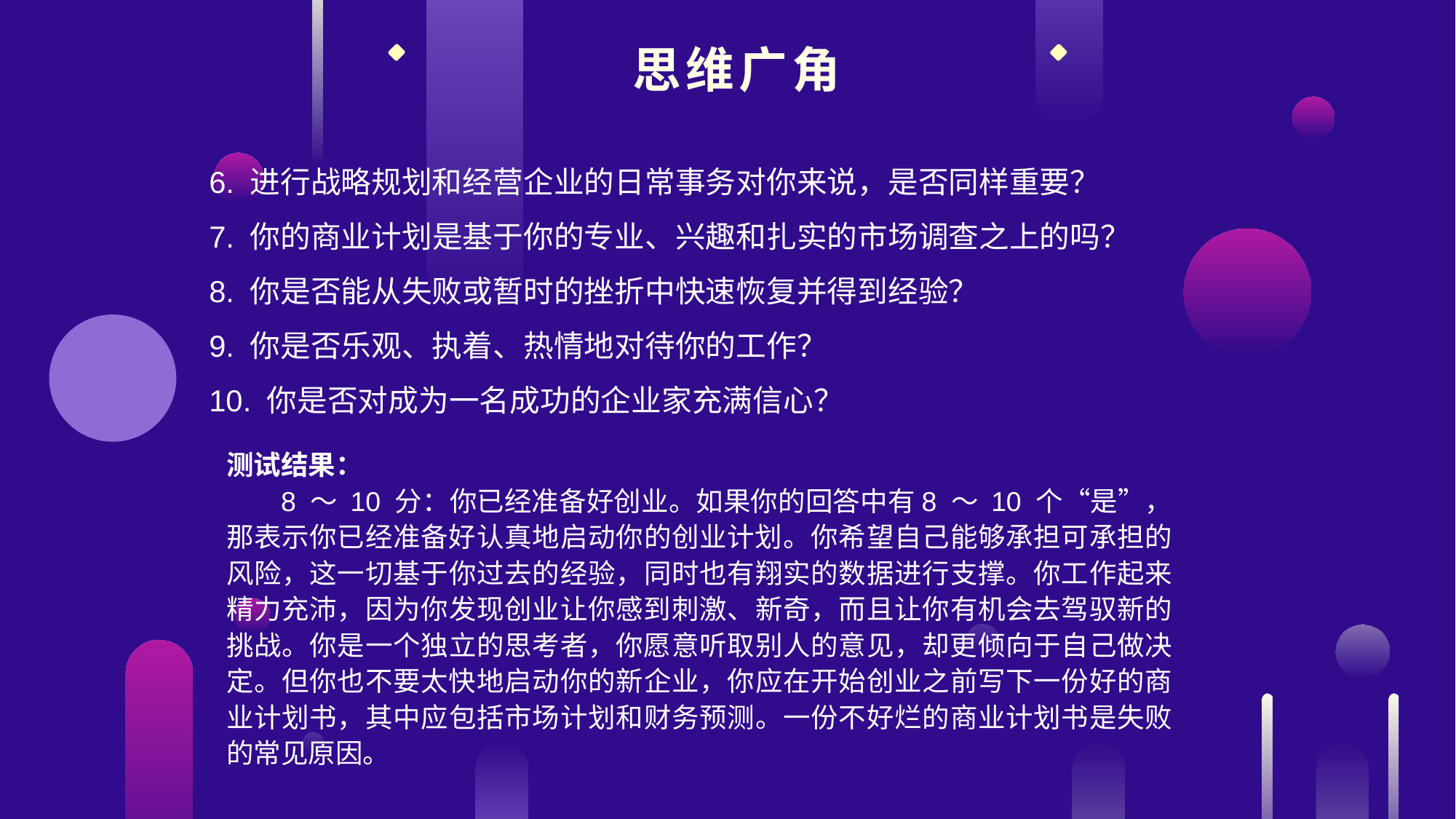

思维广角

6. 进行战略规划和经营企业的日常事务对你来说，是否同样重要？
7. 你的商业计划是基于你的专业、兴趣和扎实的市场调查之上的吗？
8. 你是否能从失败或暂时的挫折中快速恢复并得到经验？
9. 你是否乐观、执着、热情地对待你的工作？
10. 你是否对成为一名成功的企业家充满信心？

测试结果：
8 ～ 10 分：你已经准备好创业。如果你的回答中有8 ～ 10 个“是”，那表示你已经准备好认真地启动你的创业计划。你希望自己能够承担可承担的风险，这一切基于你过去的经验，同时也有翔实的数据进行支撑。你工作起来精力充沛，因为你发现创业让你感到刺激、新奇，而且让你有机会去驾驭新的挑战。你是一个独立的思考者，你愿意听取别人的意见，却更倾向于自己做决定。但你也不要太快地启动你的新企业，你应在开始创业之前写下一份好的商业计划书，其中应包括市场计划和财务预测。一份不好烂的商业计划书是失败的常见原因。